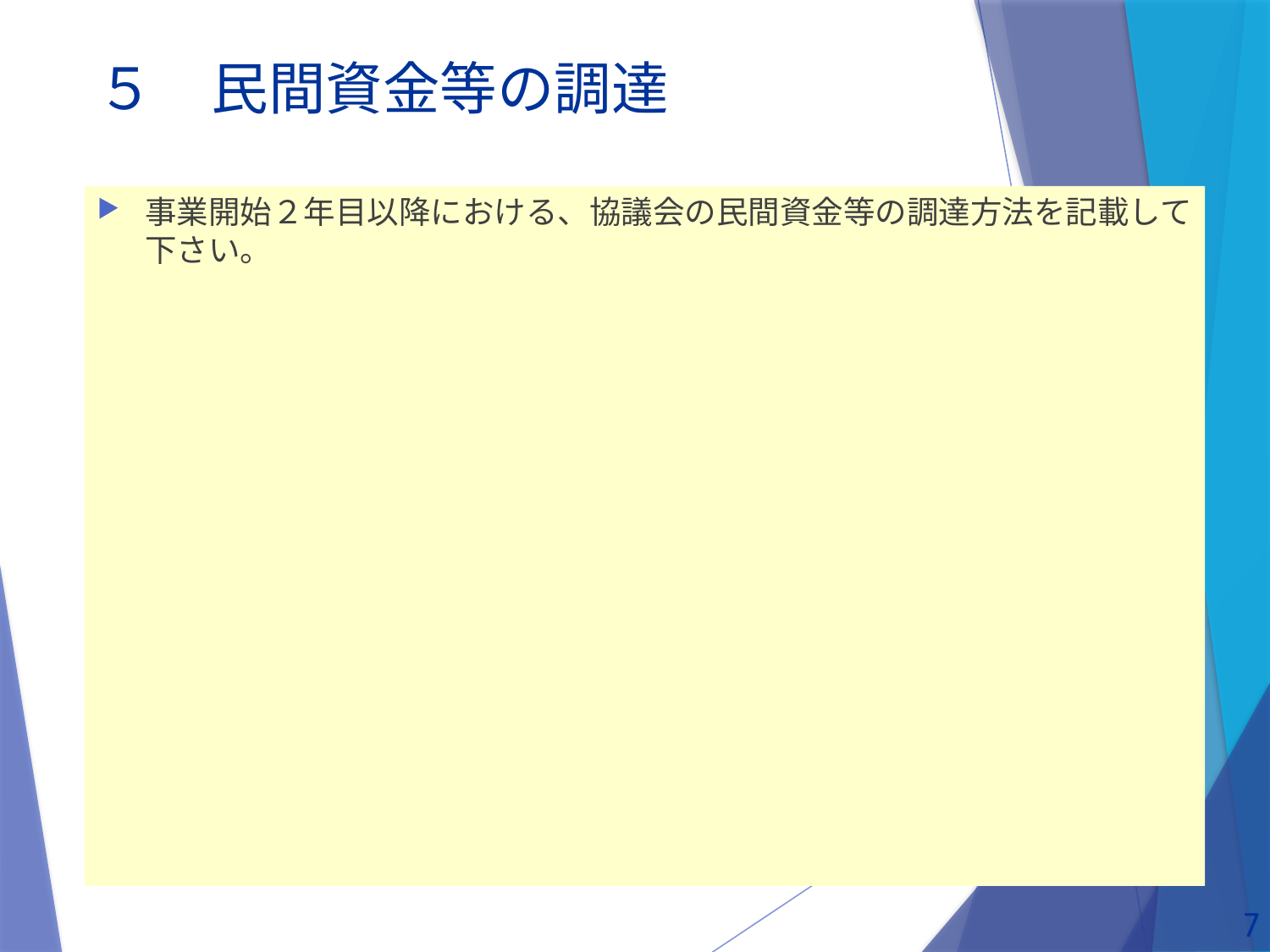

# ５　民間資金等の調達
事業開始２年目以降における、協議会の民間資金等の調達方法を記載して下さい。
7